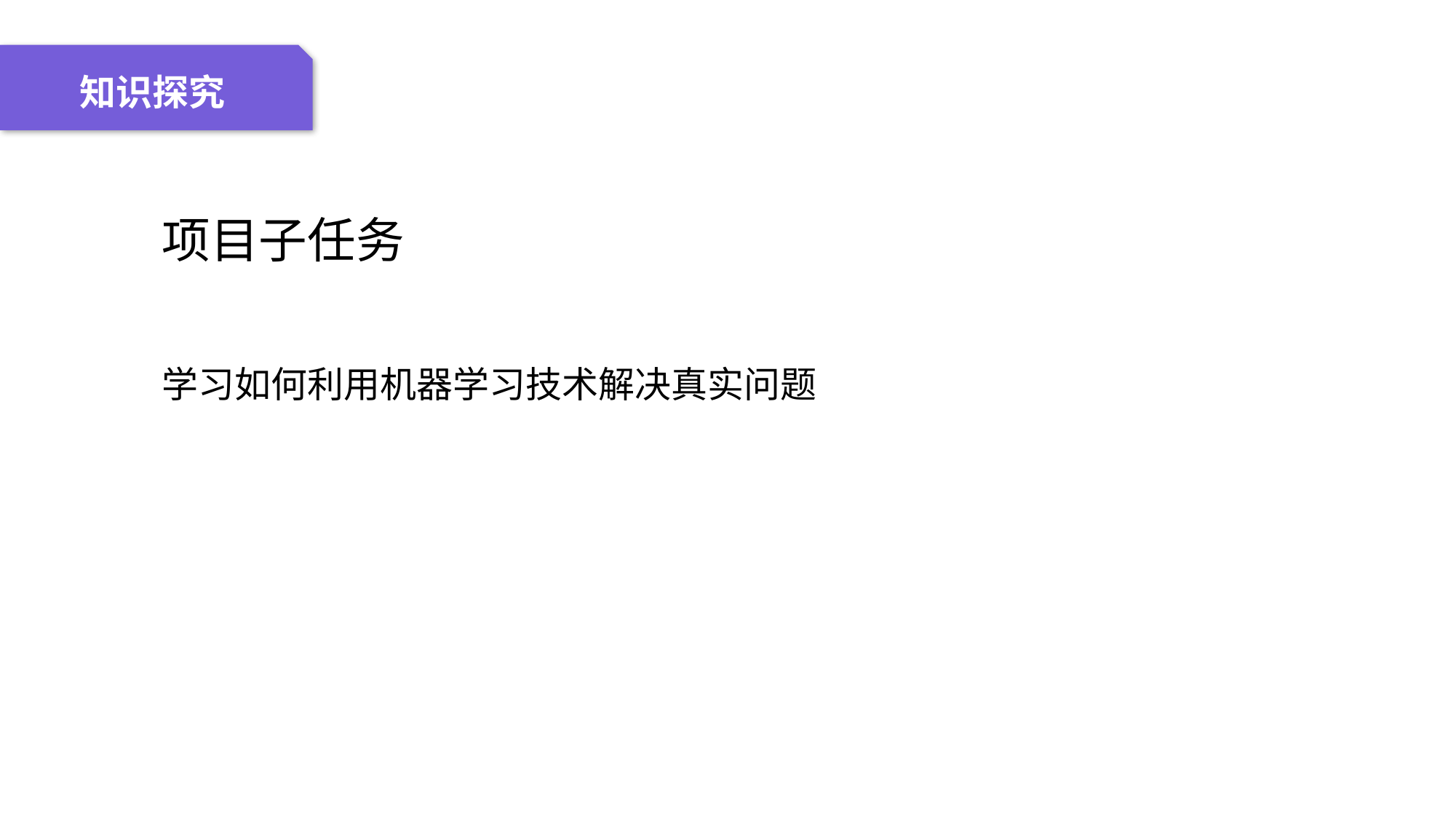

04 名词解释
01 准备过程
02 整体结构
03 重点说明
知识探究
      项目子任务

      学习如何利用机器学习技术解决真实问题